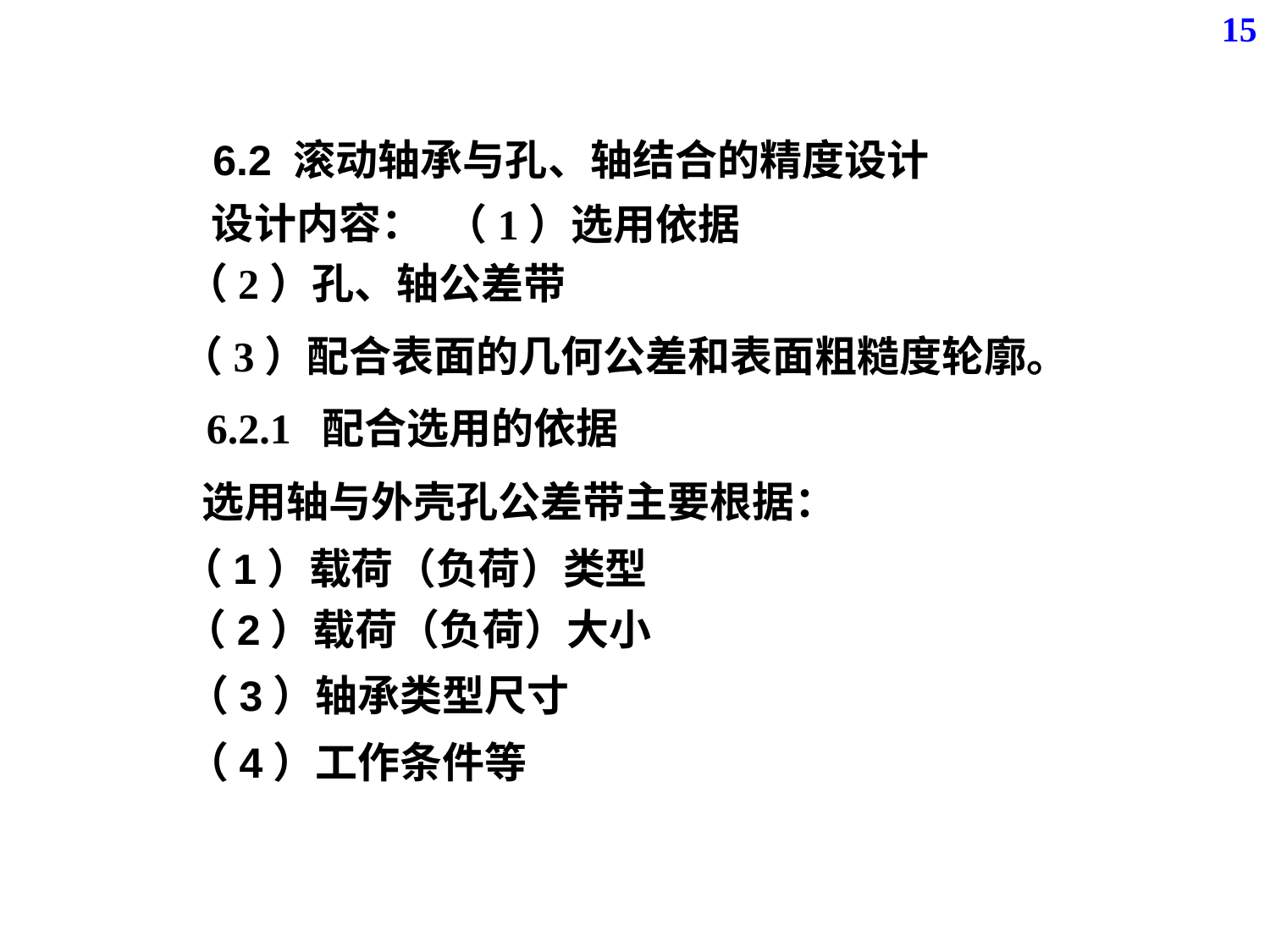

15
6.2 滚动轴承与孔、轴结合的精度设计
设计内容：
（1）选用依据
（2）孔、轴公差带
（3）配合表面的几何公差和表面粗糙度轮廓。
6.2.1  配合选用的依据
选用轴与外壳孔公差带主要根据：
（1）载荷（负荷）类型
（2）载荷（负荷）大小
（3）轴承类型尺寸
（4）工作条件等